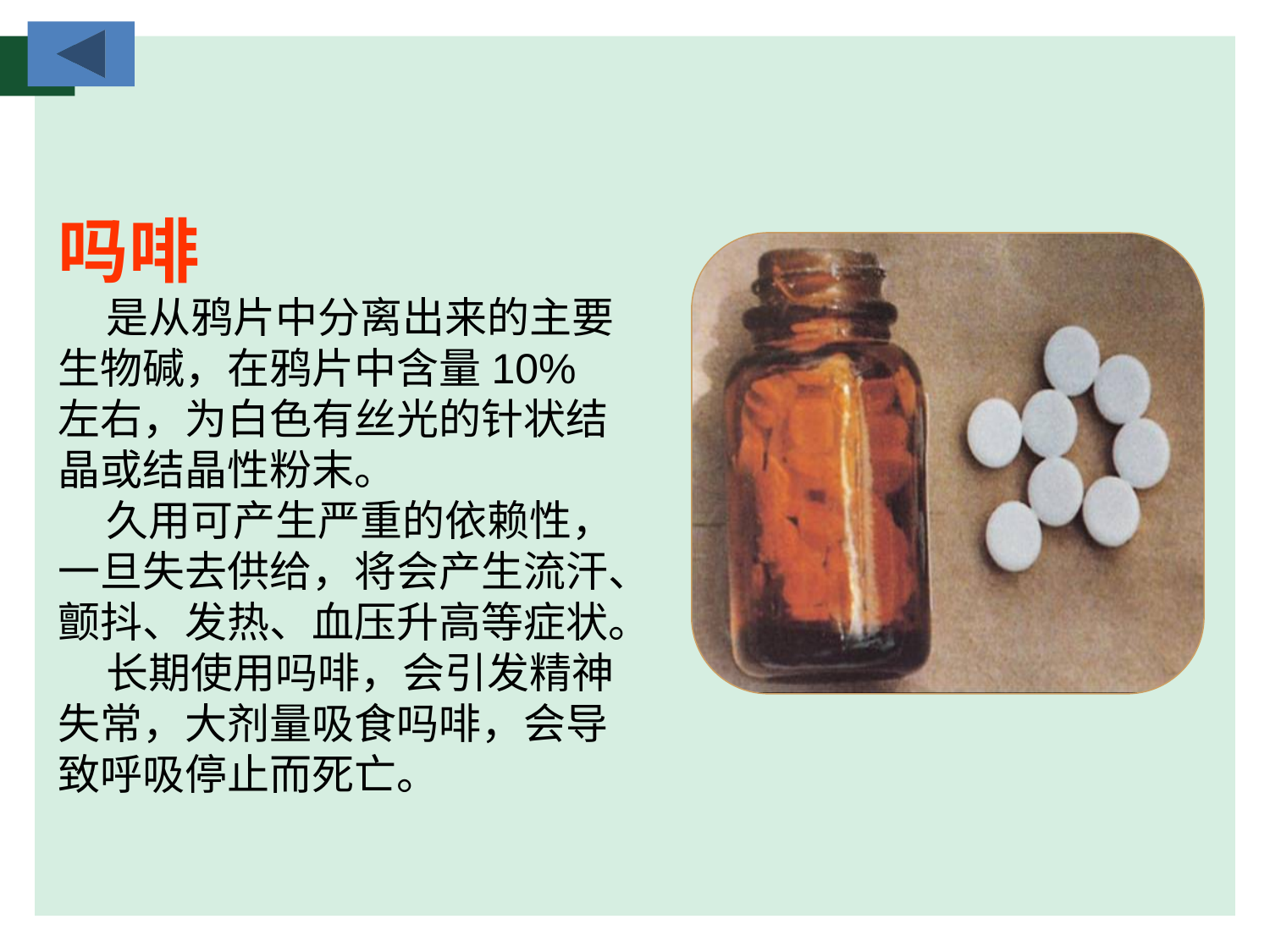

吗啡
    是从鸦片中分离出来的主要生物碱，在鸦片中含量10%左右，为白色有丝光的针状结晶或结晶性粉末。
    久用可产生严重的依赖性，一旦失去供给，将会产生流汗、颤抖、发热、血压升高等症状。
    长期使用吗啡，会引发精神失常，大剂量吸食吗啡，会导致呼吸停止而死亡。